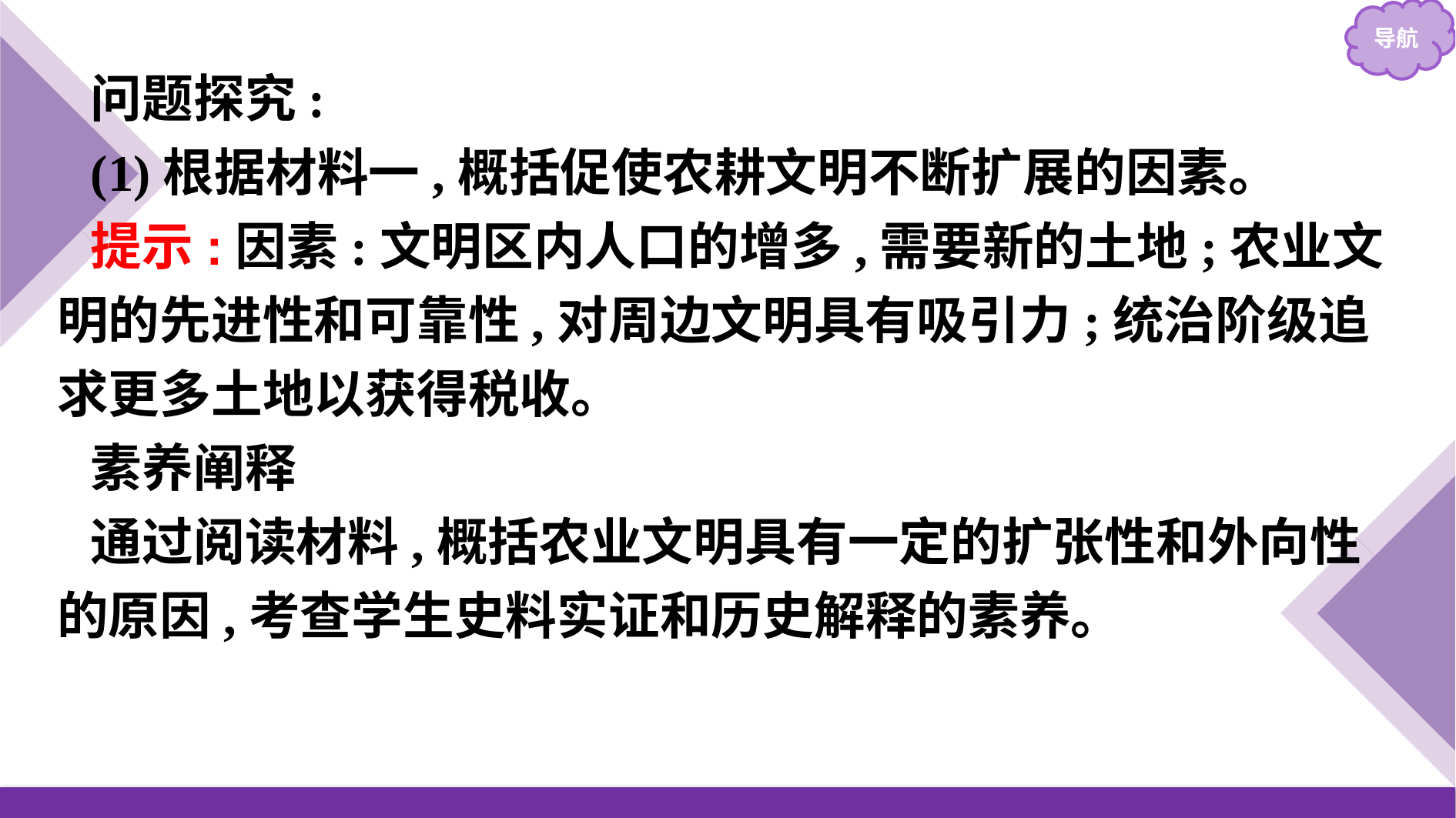

问题探究:
(1)根据材料一,概括促使农耕文明不断扩展的因素。
提示:因素:文明区内人口的增多,需要新的土地;农业文明的先进性和可靠性,对周边文明具有吸引力;统治阶级追求更多土地以获得税收。
素养阐释
通过阅读材料,概括农业文明具有一定的扩张性和外向性的原因,考查学生史料实证和历史解释的素养。